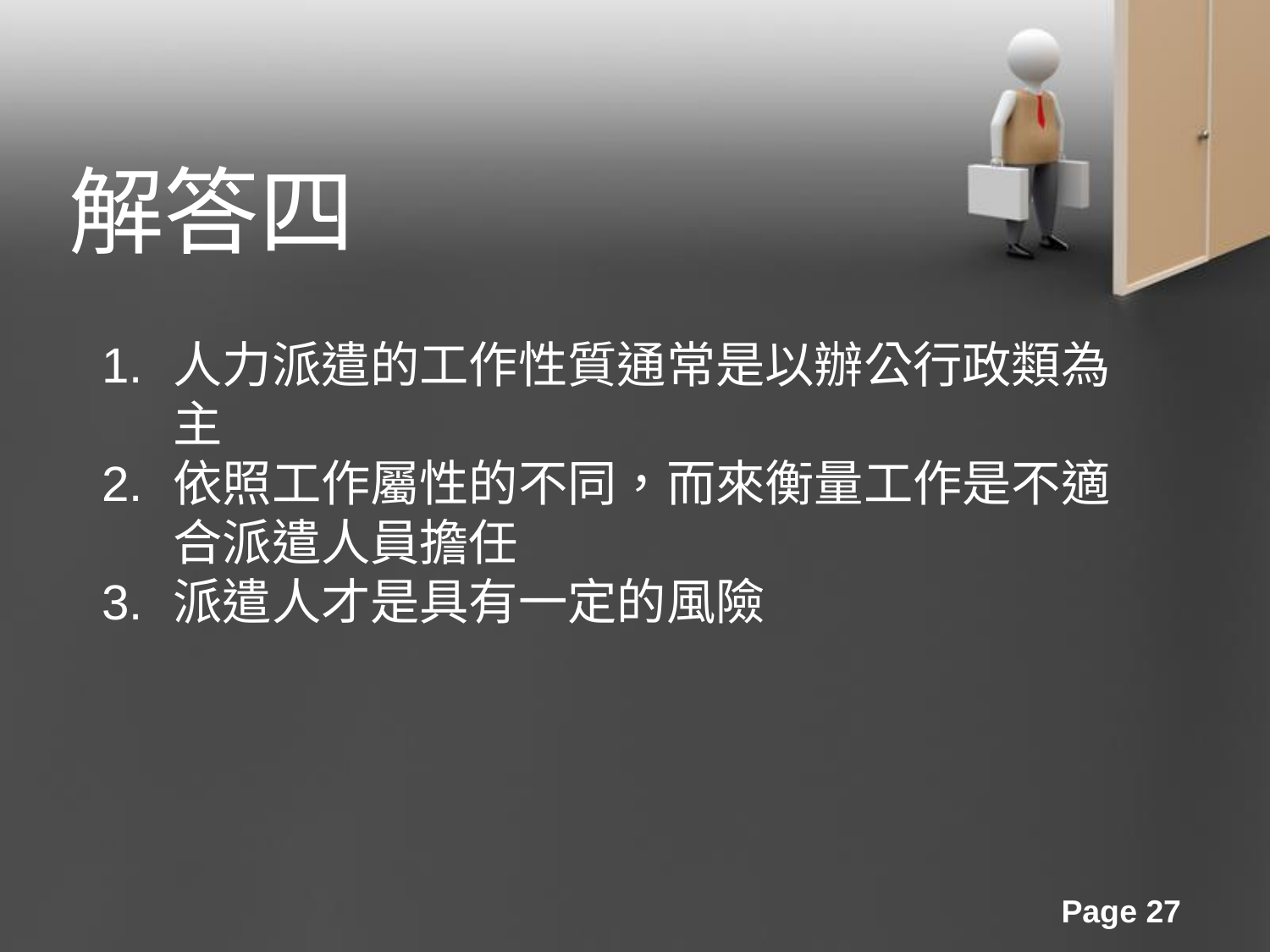

解答四

人力派遣的工作性質通常是以辦公行政類為主
依照工作屬性的不同，而來衡量工作是不適合派遣人員擔任
派遣人才是具有一定的風險